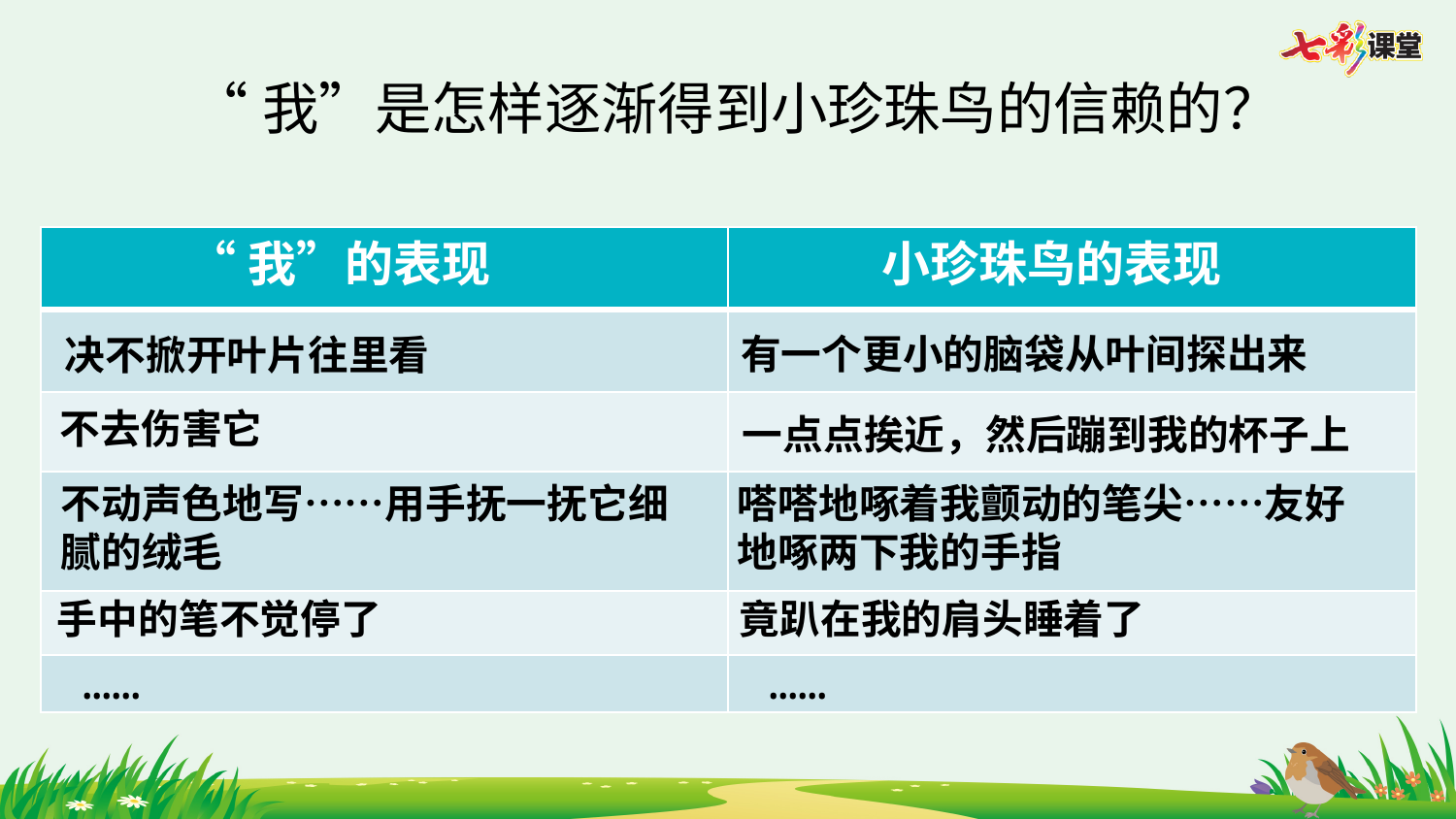

“我”是怎样逐渐得到小珍珠鸟的信赖的？
“我”的表现
小珍珠鸟的表现
|  |  |
| --- | --- |
|  |  |
|  |  |
|  |  |
|  |  |
|  |  |
有一个更小的脑袋从叶间探出来
决不掀开叶片往里看
不去伤害它
一点点挨近，然后蹦到我的杯子上
不动声色地写……用手抚一抚它细腻的绒毛
嗒嗒地啄着我颤动的笔尖……友好地啄两下我的手指
手中的笔不觉停了
竟趴在我的肩头睡着了
……
……